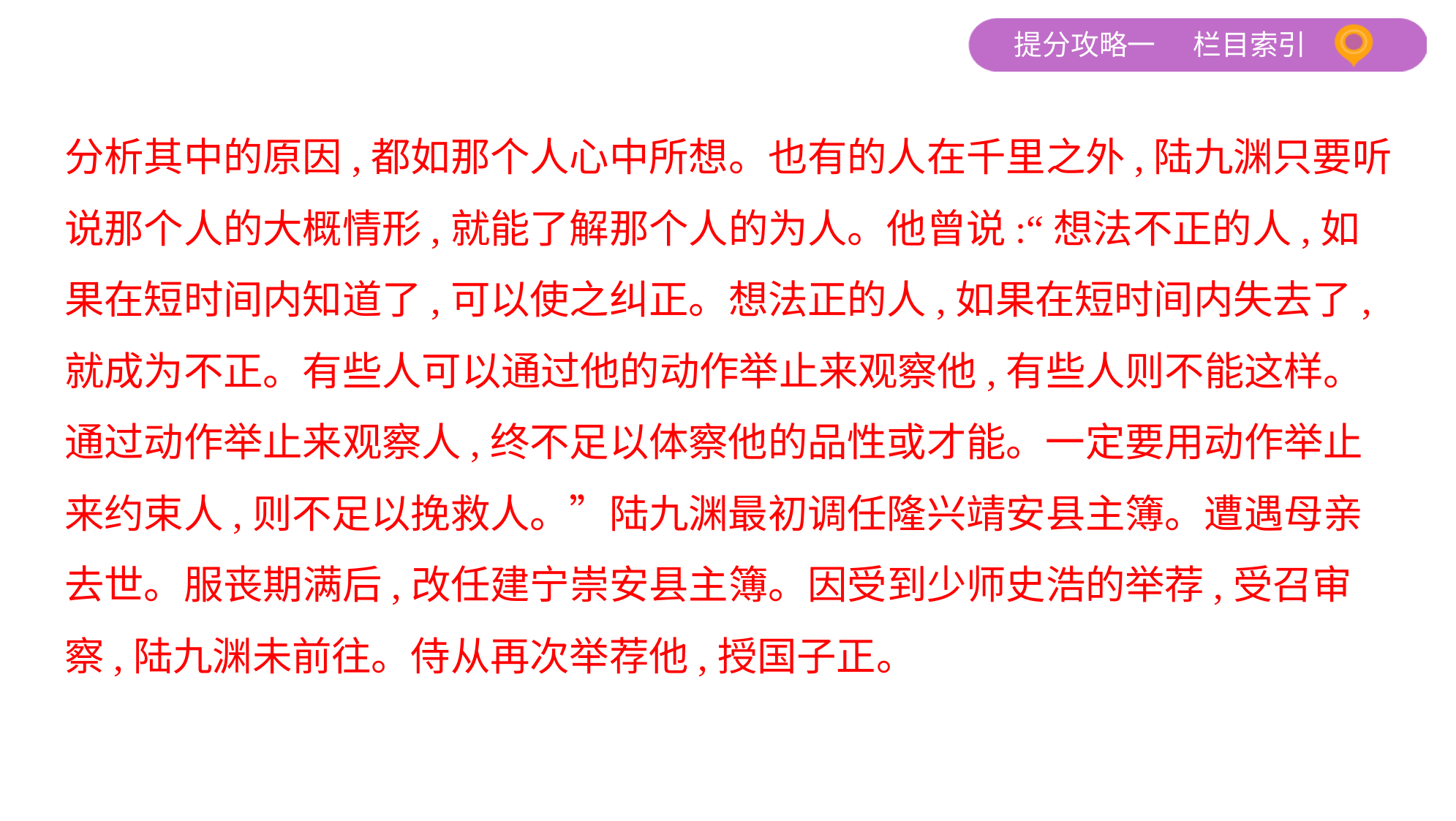

分析其中的原因,都如那个人心中所想。也有的人在千里之外,陆九渊只要听
说那个人的大概情形,就能了解那个人的为人。他曾说:“想法不正的人,如
果在短时间内知道了,可以使之纠正。想法正的人,如果在短时间内失去了,
就成为不正。有些人可以通过他的动作举止来观察他,有些人则不能这样。
通过动作举止来观察人,终不足以体察他的品性或才能。一定要用动作举止
来约束人,则不足以挽救人。”陆九渊最初调任隆兴靖安县主簿。遭遇母亲
去世。服丧期满后,改任建宁崇安县主簿。因受到少师史浩的举荐,受召审
察,陆九渊未前往。侍从再次举荐他,授国子正。